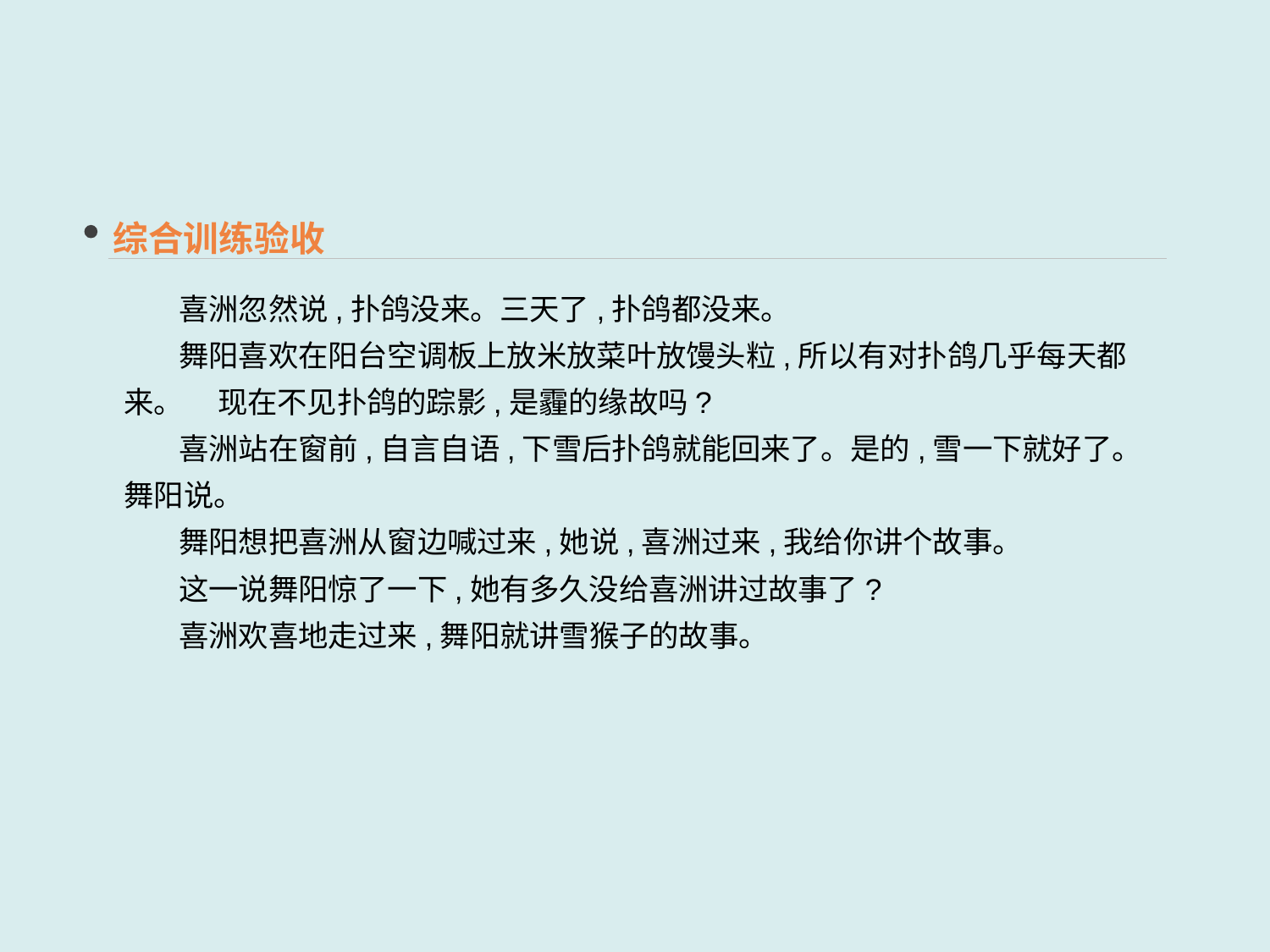

综合训练验收

       喜洲忽然说,扑鸽没来。三天了,扑鸽都没来。
       舞阳喜欢在阳台空调板上放米放菜叶放馒头粒,所以有对扑鸽几乎每天都来。     现在不见扑鸽的踪影,是霾的缘故吗?
       喜洲站在窗前,自言自语,下雪后扑鸽就能回来了。是的,雪一下就好了。舞阳说。
       舞阳想把喜洲从窗边喊过来,她说,喜洲过来,我给你讲个故事。
       这一说舞阳惊了一下,她有多久没给喜洲讲过故事了?
       喜洲欢喜地走过来,舞阳就讲雪猴子的故事。